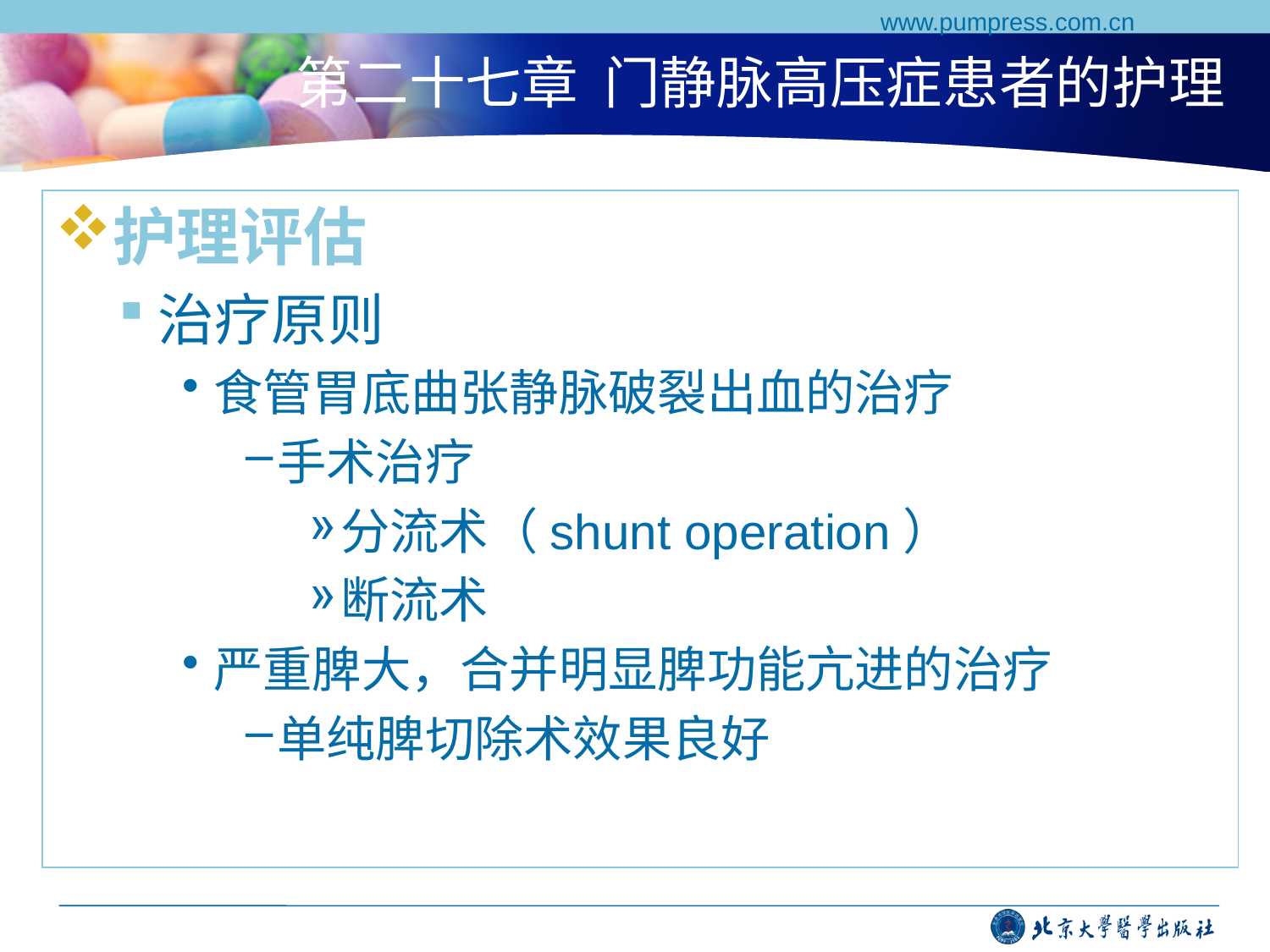

www.pumpress.com.cn
# 第二十七章  门静脉高压症患者的护理
护理评估
治疗原则
食管胃底曲张静脉破裂出血的治疗
手术治疗
分流术（shunt operation）
断流术
严重脾大，合并明显脾功能亢进的治疗
单纯脾切除术效果良好